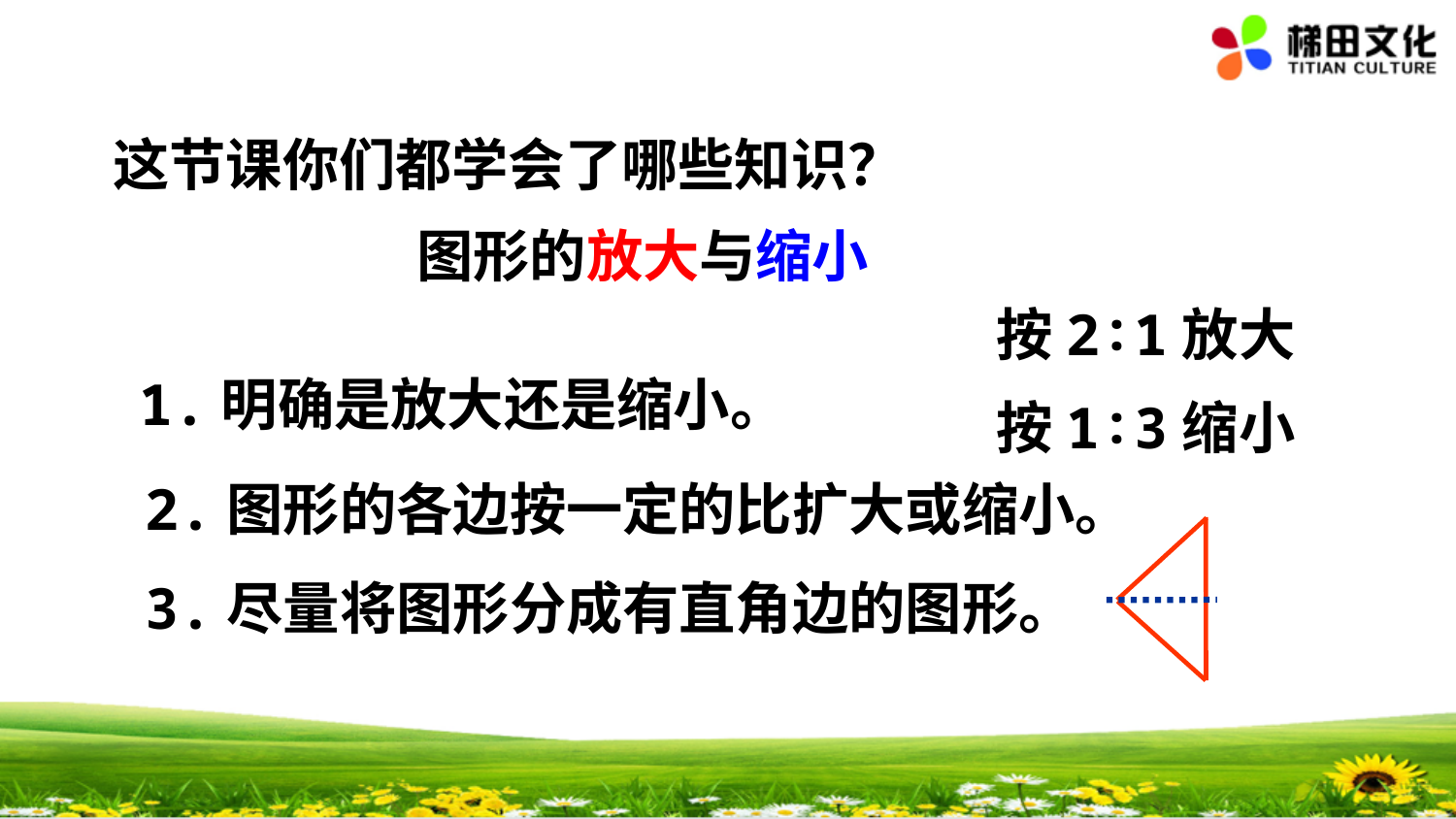

这节课你们都学会了哪些知识？
图形的放大与缩小
按2∶1放大
按1∶3缩小
1.明确是放大还是缩小。
2.图形的各边按一定的比扩大或缩小。

3.尽量将图形分成有直角边的图形。